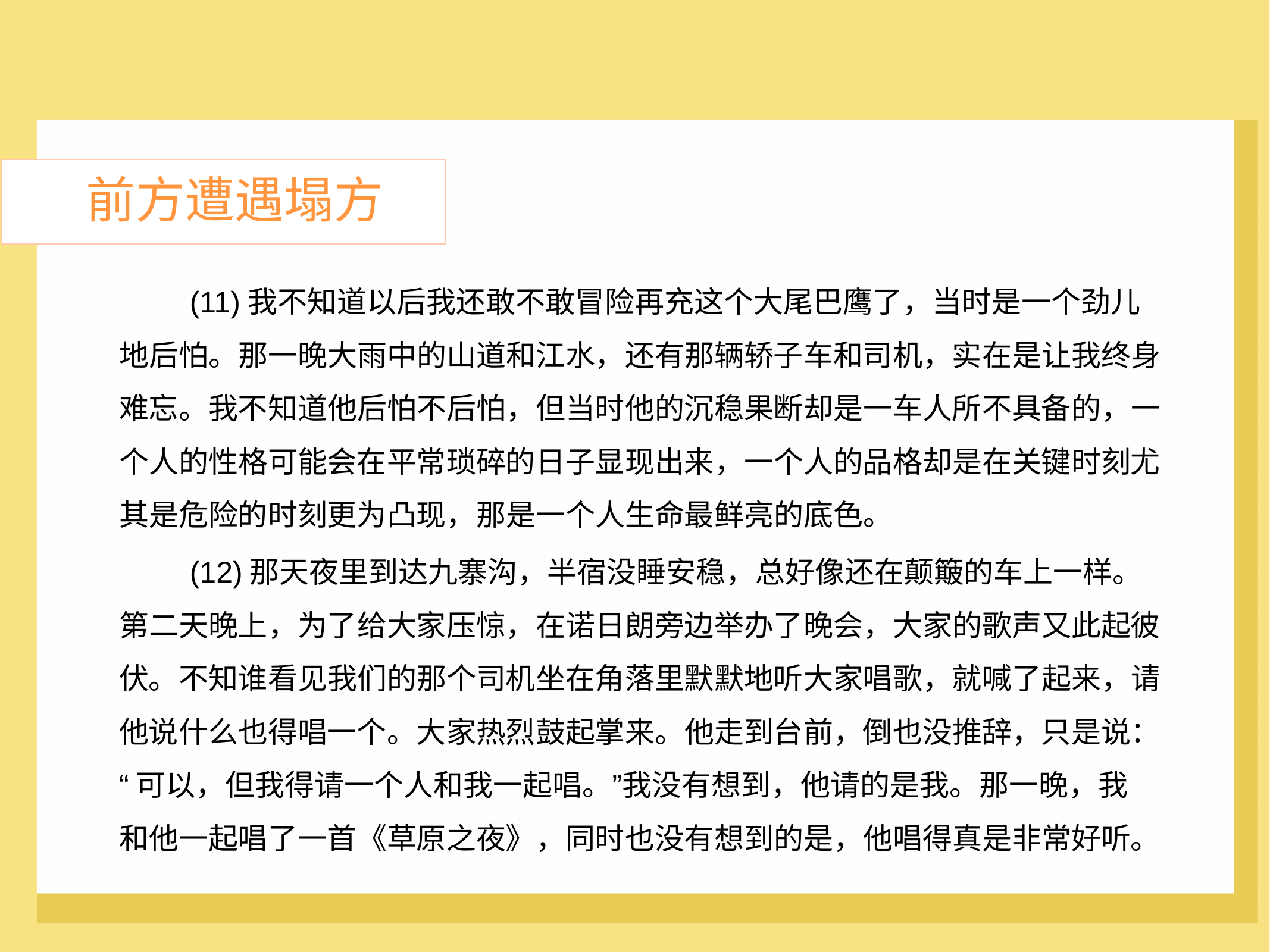

前方遭遇塌方
	(11)我不知道以后我还敢不敢冒险再充这个大尾巴鹰了，当时是一个劲儿

地后怕。那一晚大雨中的山道和江水，还有那辆轿子车和司机，实在是让我终身

难忘。我不知道他后怕不后怕，但当时他的沉稳果断却是一车人所不具备的，一

个人的性格可能会在平常琐碎的日子显现出来，一个人的品格却是在关键时刻尤

其是危险的时刻更为凸现，那是一个人生命最鲜亮的底色。
	(12)那天夜里到达九寨沟，半宿没睡安稳，总好像还在颠簸的车上一样。

第二天晚上，为了给大家压惊，在诺日朗旁边举办了晚会，大家的歌声又此起彼

伏。不知谁看见我们的那个司机坐在角落里默默地听大家唱歌，就喊了起来，请

他说什么也得唱一个。大家热烈鼓起掌来。他走到台前，倒也没推辞，只是说：

“可以，但我得请一个人和我一起唱。”我没有想到，他请的是我。那一晚，我

和他一起唱了一首《草原之夜》，同时也没有想到的是，他唱得真是非常好听。